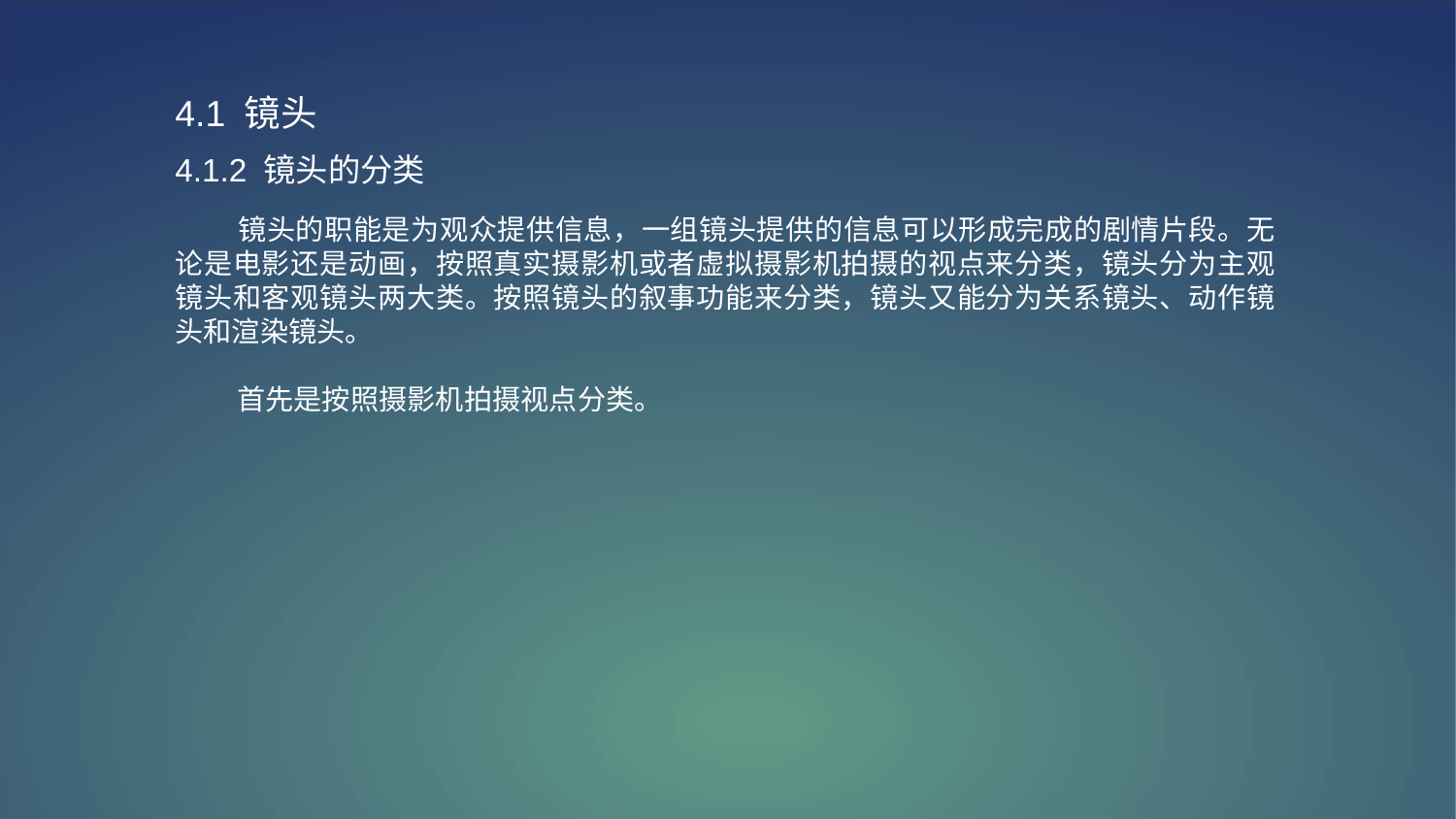

4.1 镜头
4.1.2 镜头的分类
  镜头的职能是为观众提供信息，一组镜头提供的信息可以形成完成的剧情片段。无论是电影还是动画，按照真实摄影机或者虚拟摄影机拍摄的视点来分类，镜头分为主观镜头和客观镜头两大类。按照镜头的叙事功能来分类，镜头又能分为关系镜头、动作镜头和渲染镜头。

  首先是按照摄影机拍摄视点分类。